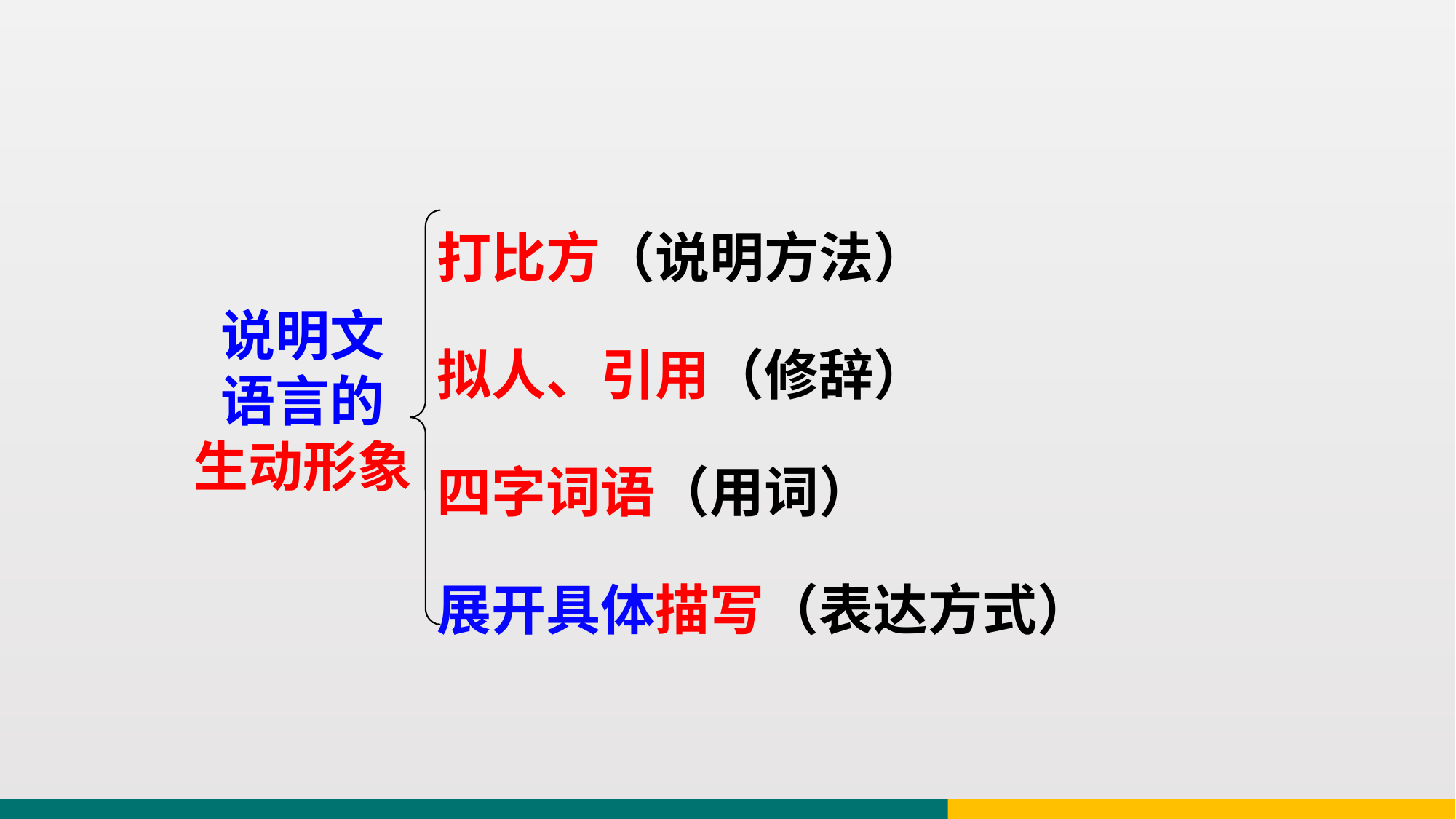

打比方（说明方法）
说明文
语言的 生动形象
拟人、引用（修辞）
四字词语（用词）
展开具体描写（表达方式）